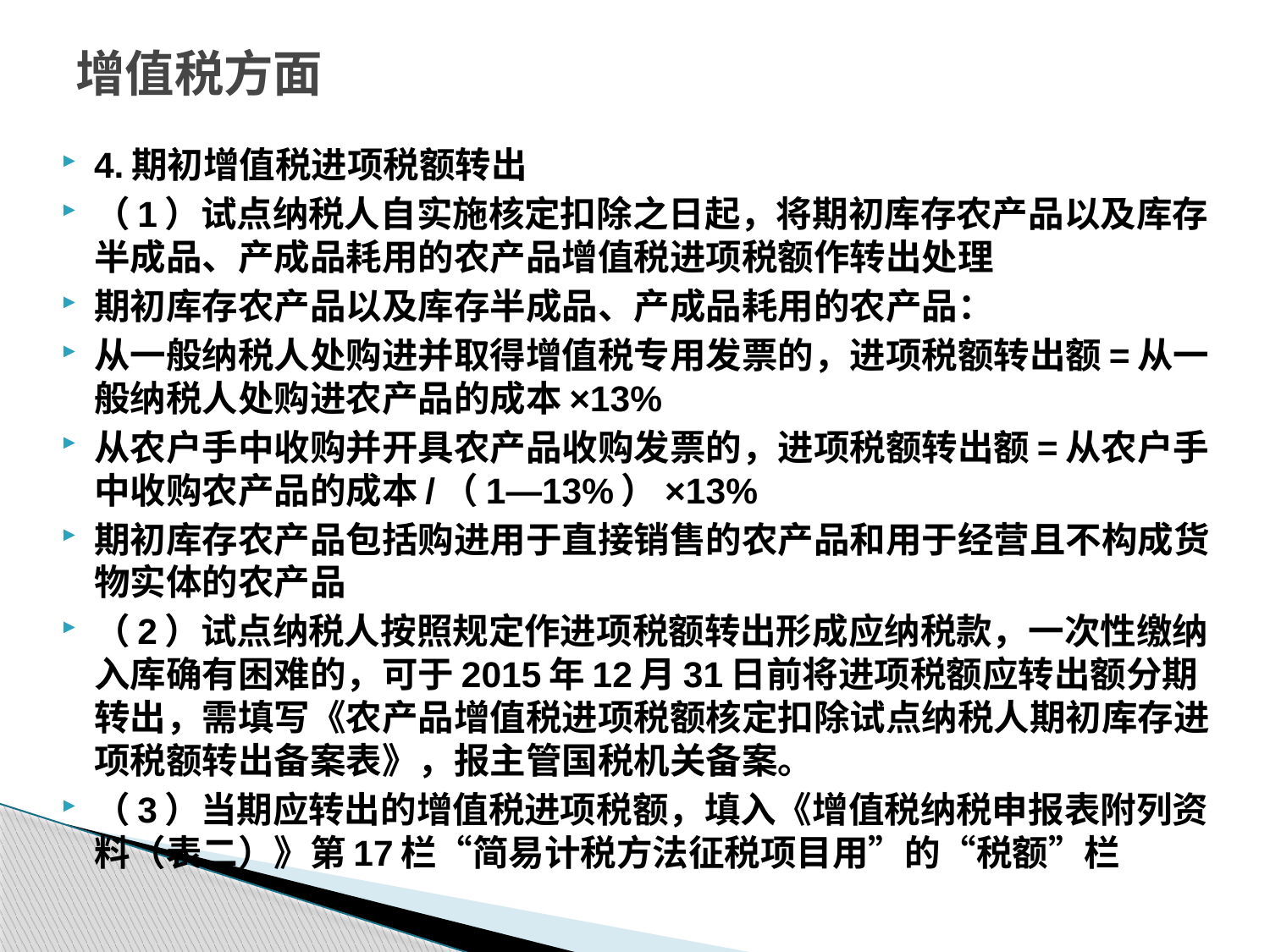

# 增值税方面
4.期初增值税进项税额转出
（1）试点纳税人自实施核定扣除之日起，将期初库存农产品以及库存半成品、产成品耗用的农产品增值税进项税额作转出处理
期初库存农产品以及库存半成品、产成品耗用的农产品：
从一般纳税人处购进并取得增值税专用发票的，进项税额转出额=从一般纳税人处购进农产品的成本×13%
从农户手中收购并开具农产品收购发票的，进项税额转出额=从农户手中收购农产品的成本/（1—13%）×13%
期初库存农产品包括购进用于直接销售的农产品和用于经营且不构成货物实体的农产品
（2）试点纳税人按照规定作进项税额转出形成应纳税款，一次性缴纳入库确有困难的，可于2015年12月31日前将进项税额应转出额分期转出，需填写《农产品增值税进项税额核定扣除试点纳税人期初库存进项税额转出备案表》，报主管国税机关备案。
（3）当期应转出的增值税进项税额，填入《增值税纳税申报表附列资料（表二）》第17栏“简易计税方法征税项目用”的“税额”栏